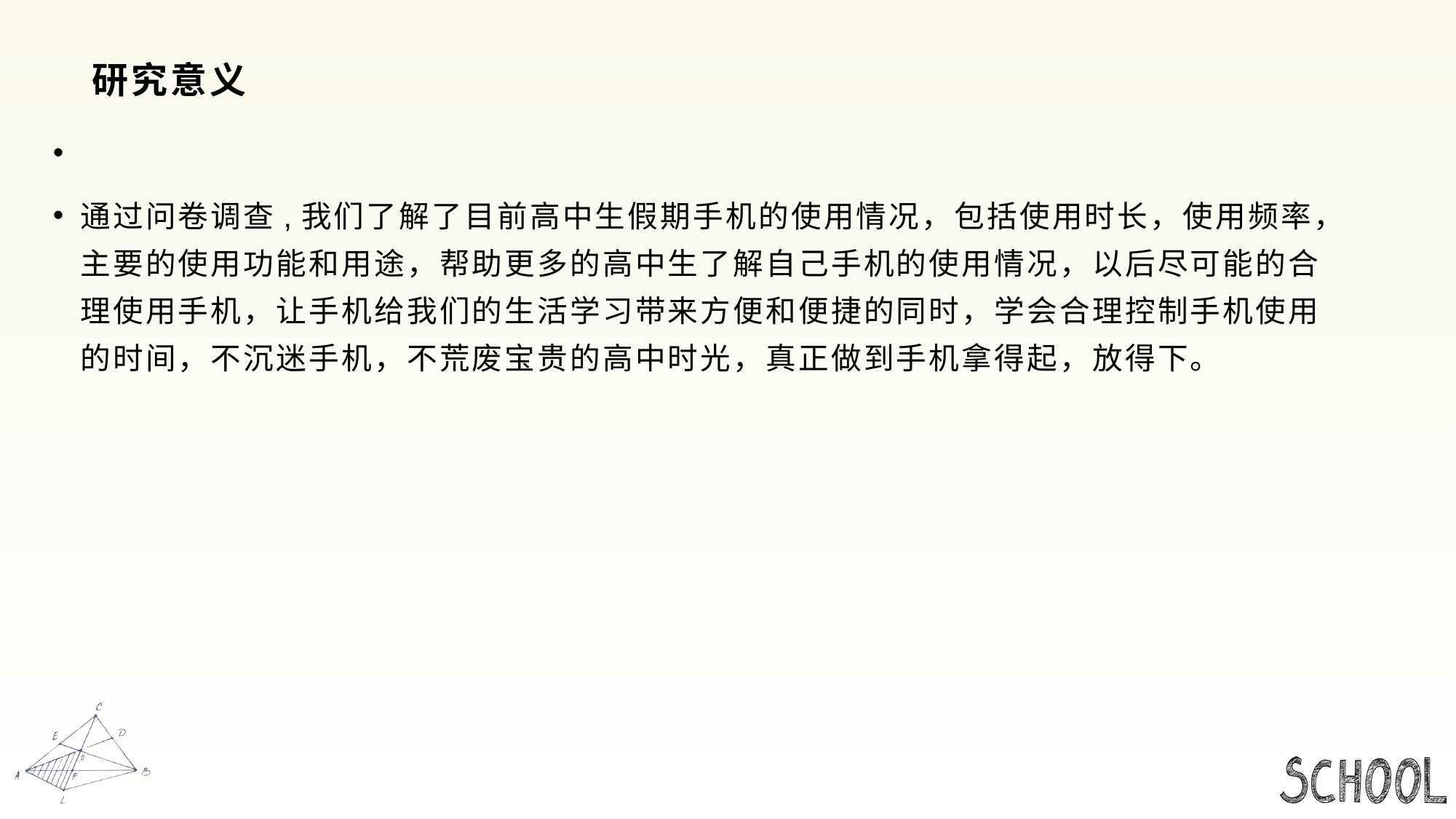

# 研究意义

通过问卷调查,我们了解了目前高中生假期手机的使用情况，包括使用时长，使用频率，主要的使用功能和用途，帮助更多的高中生了解自己手机的使用情况，以后尽可能的合理使用手机，让手机给我们的生活学习带来方便和便捷的同时，学会合理控制手机使用的时间，不沉迷手机，不荒废宝贵的高中时光，真正做到手机拿得起，放得下。